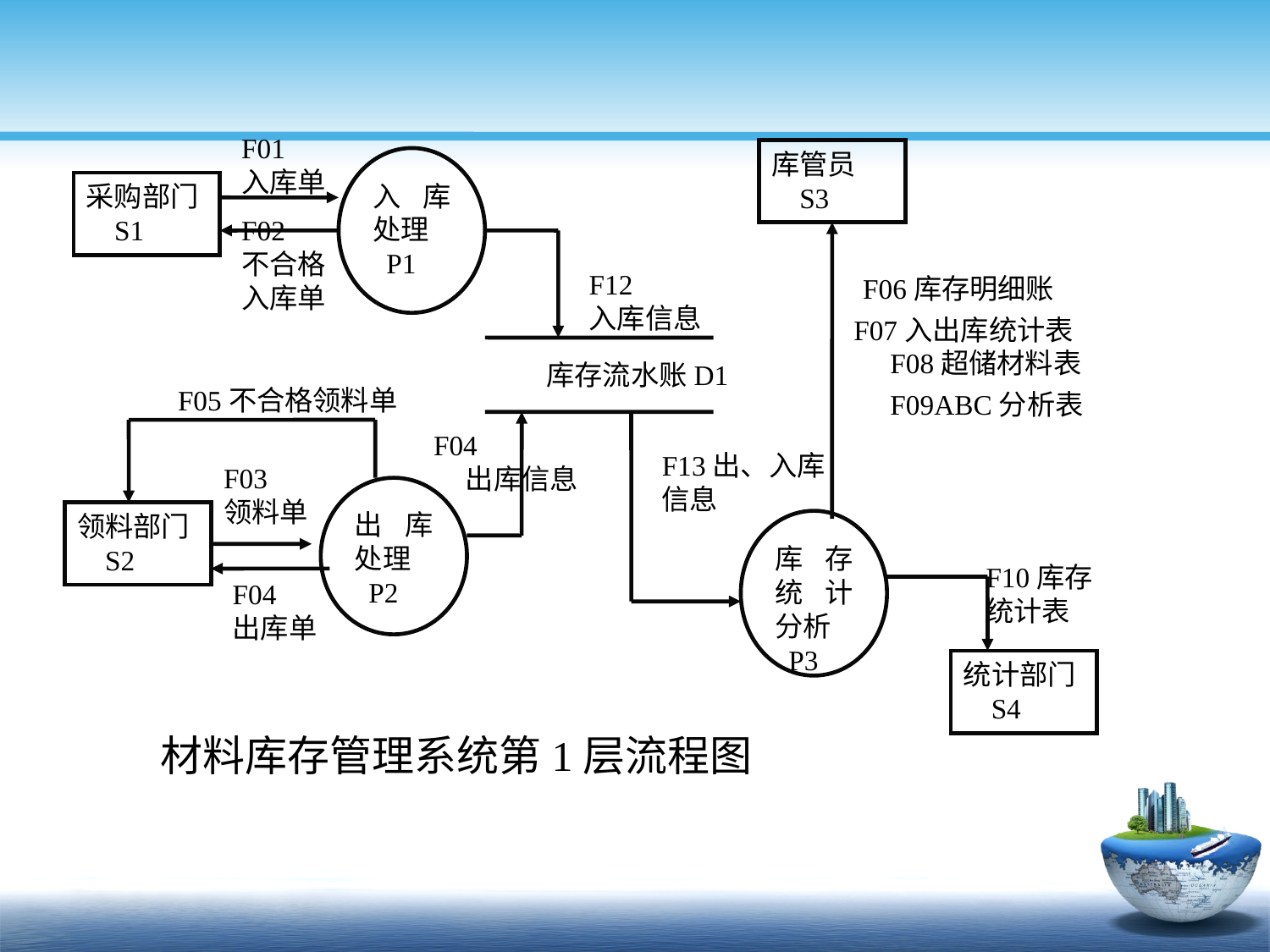

F01
入库单
库管员
    S3
入库处理
  P1
采购部门
    S1

F02
不合格
入库单

F12
入库信息
F06库存明细账
F07入出库统计表

F08超储材料表
库存流水账D1
F05不合格领料单
F09ABC分析表

F04
    出库信息
F03
领料单
F13出、入库
信息
出库处理
  P2
领料部门
    S2
库存统计分析
  P3

F10库存
统计表

F04
出库单

统计部门
    S4
材料库存管理系统第1层流程图